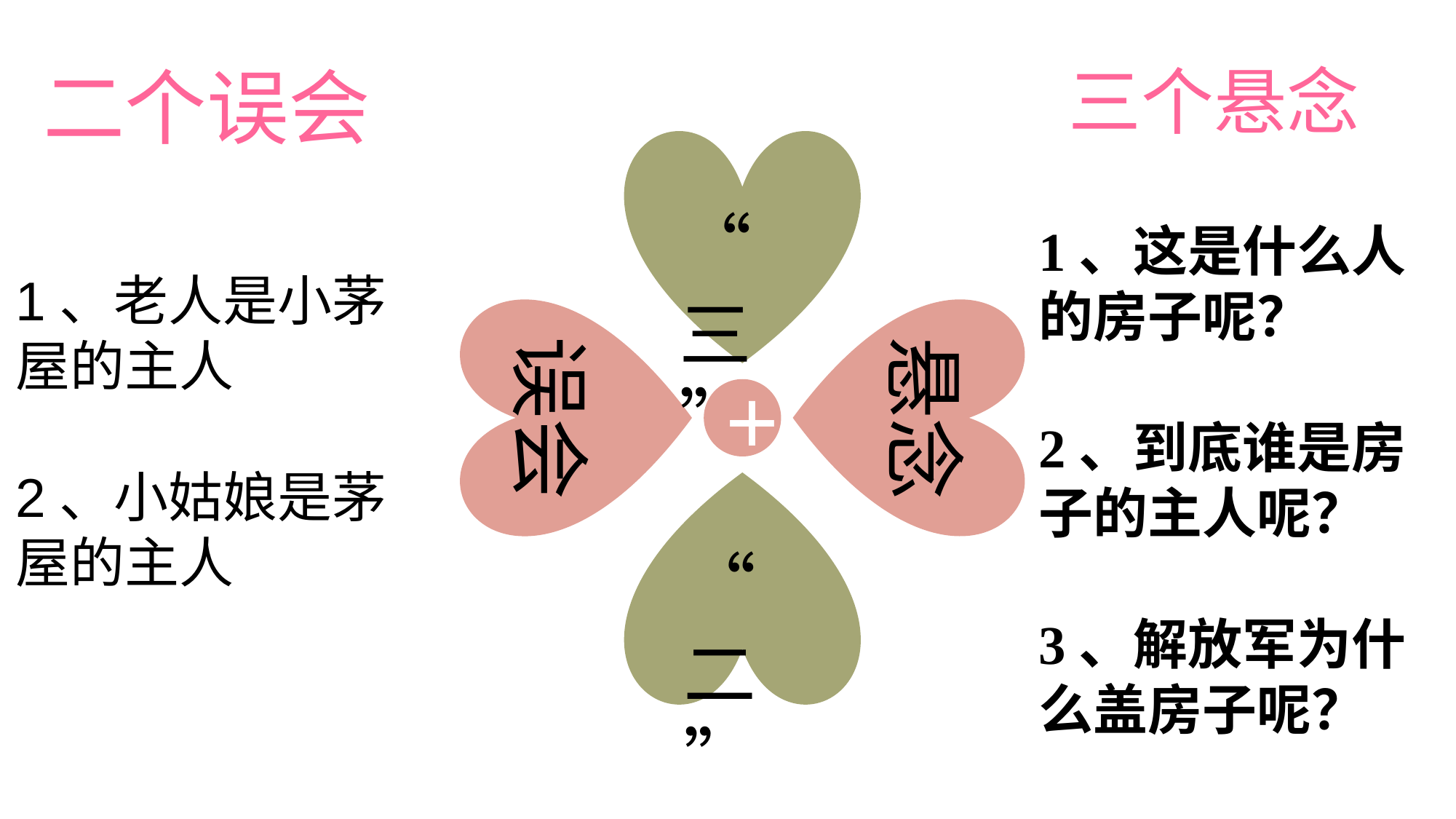

二个误会
三个悬念

“三”
1、这是什么人的房子呢？

2、到底谁是房子的主人呢？

3、解放军为什么盖房子呢？
1、老人是小茅屋的主人

2、小姑娘是茅屋的主人

误会
悬念
+

“二”